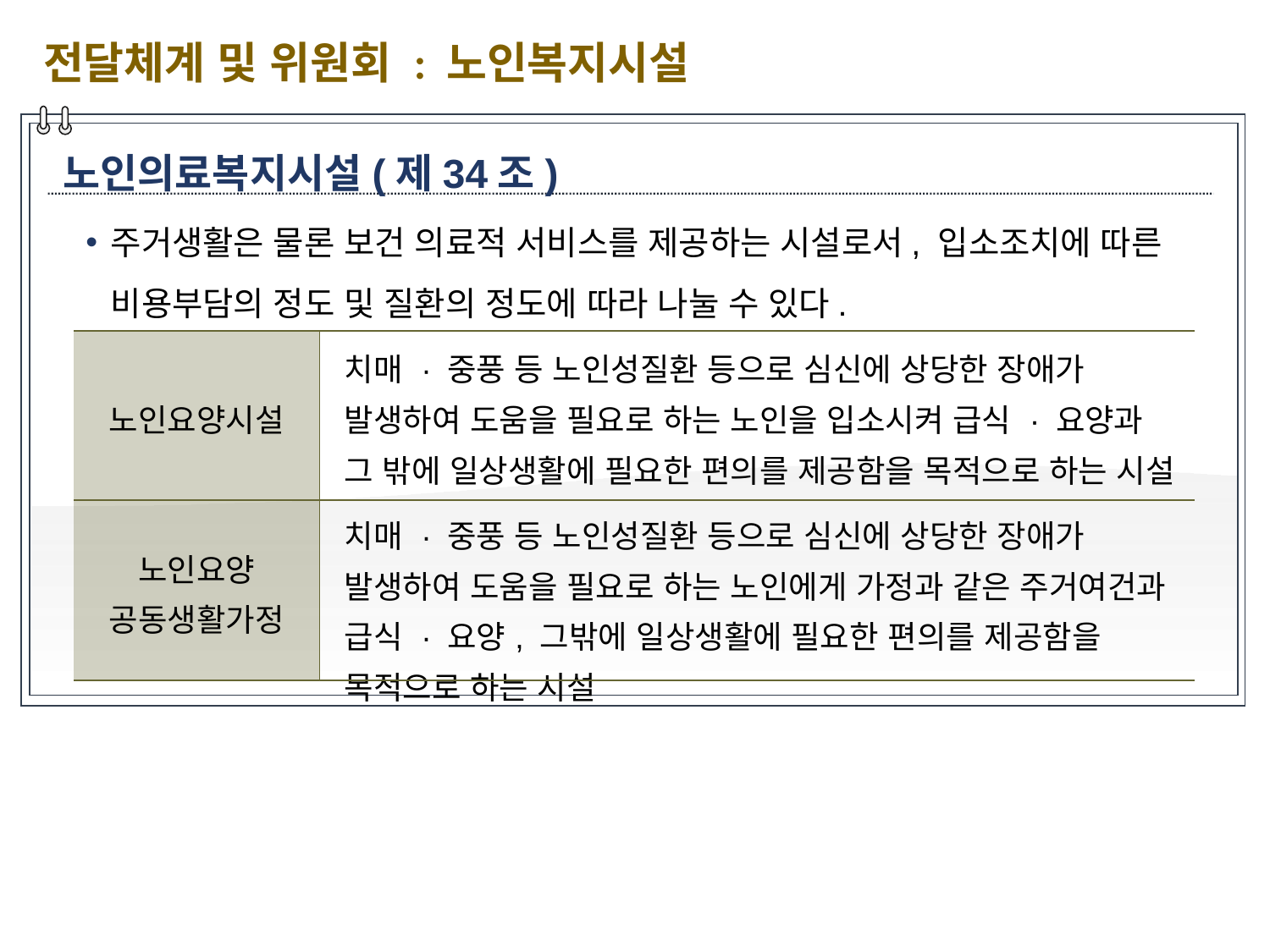

전달체계 및 위원회 : 노인복지시설

노인의료복지시설(제34조)

주거생활은 물론 보건 의료적 서비스를 제공하는 시설로서, 입소조치에 따른 비용부담의 정도 및 질환의 정도에 따라 나눌 수 있다.
| 노인요양시설 | 치매 · 중풍 등 노인성질환 등으로 심신에 상당한 장애가 발생하여 도움을 필요로 하는 노인을 입소시켜 급식 · 요양과 그 밖에 일상생활에 필요한 편의를 제공함을 목적으로 하는 시설 |
| --- | --- |
| 노인요양 공동생활가정 | 치매 · 중풍 등 노인성질환 등으로 심신에 상당한 장애가 발생하여 도움을 필요로 하는 노인에게 가정과 같은 주거여건과 급식 · 요양, 그밖에 일상생활에 필요한 편의를 제공함을 목적으로 하는 시설 |